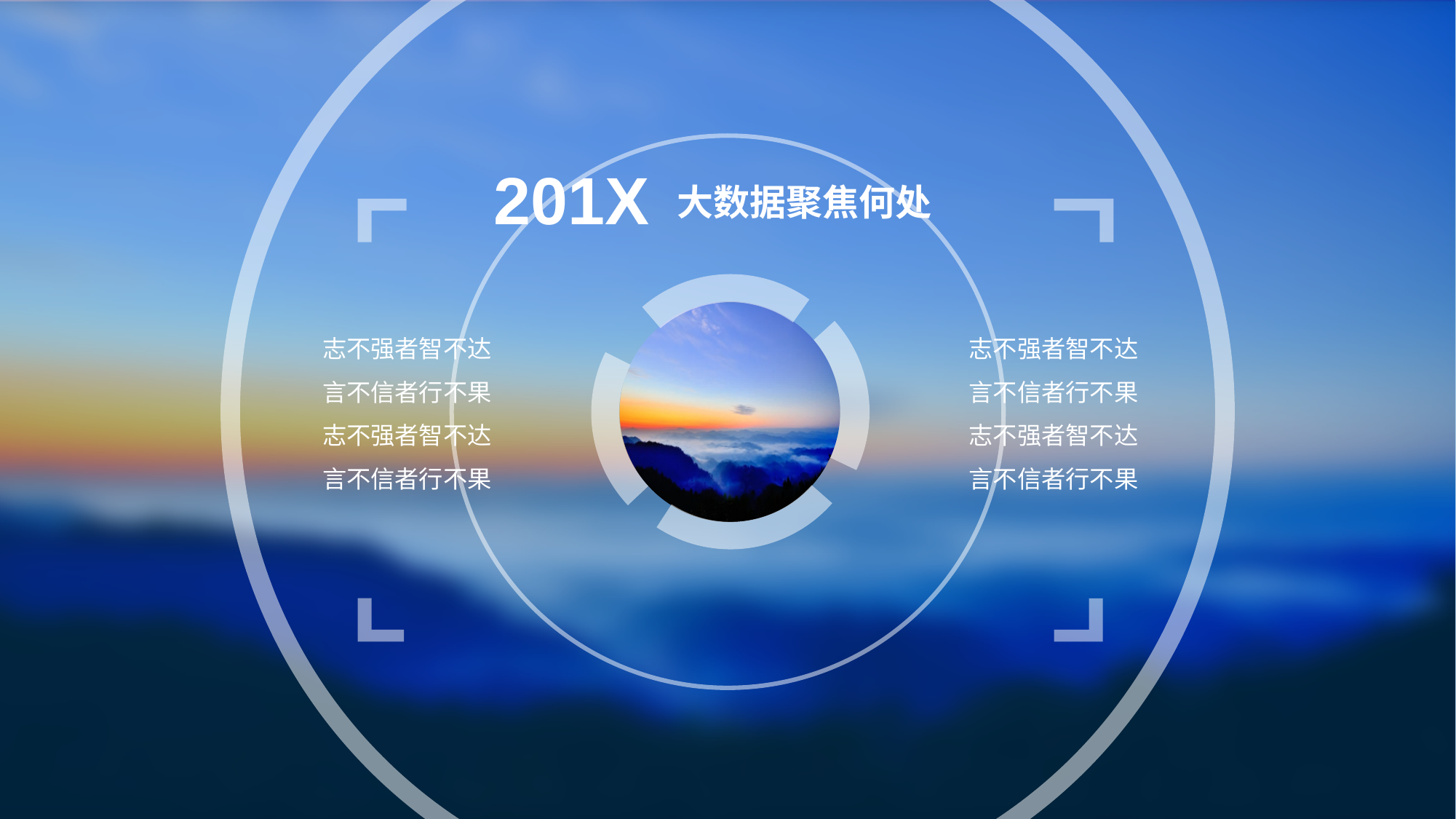

201X
大数据聚焦何处

志不强者智不达言不信者行不果志不强者智不达言不信者行不果
志不强者智不达言不信者行不果志不强者智不达言不信者行不果